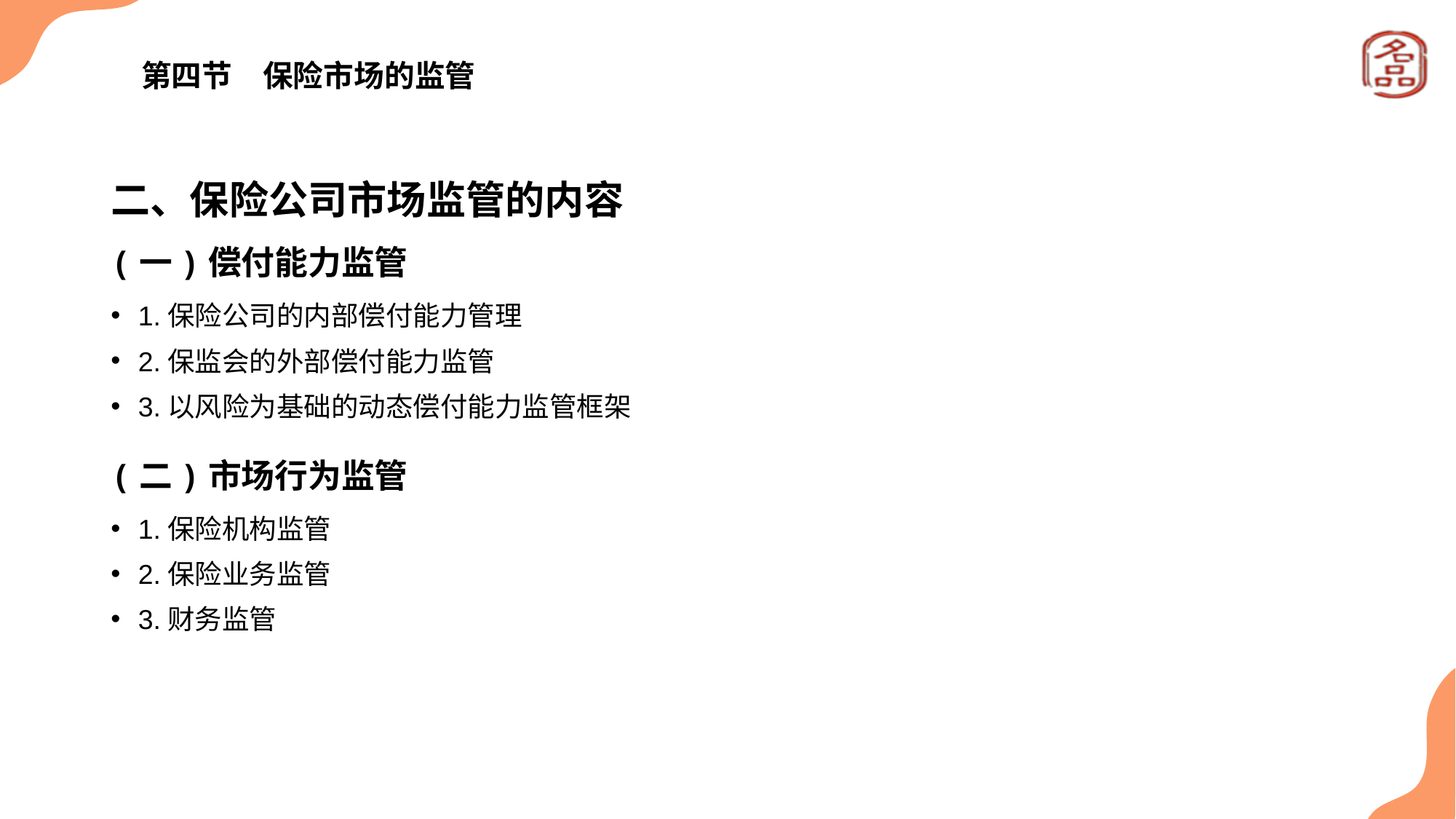

# 第四节　保险市场的监管
二、保险公司市场监管的内容
(一)偿付能力监管
1.保险公司的内部偿付能力管理
2.保监会的外部偿付能力监管
3.以风险为基础的动态偿付能力监管框架
(二)市场行为监管
1.保险机构监管
2.保险业务监管
3.财务监管